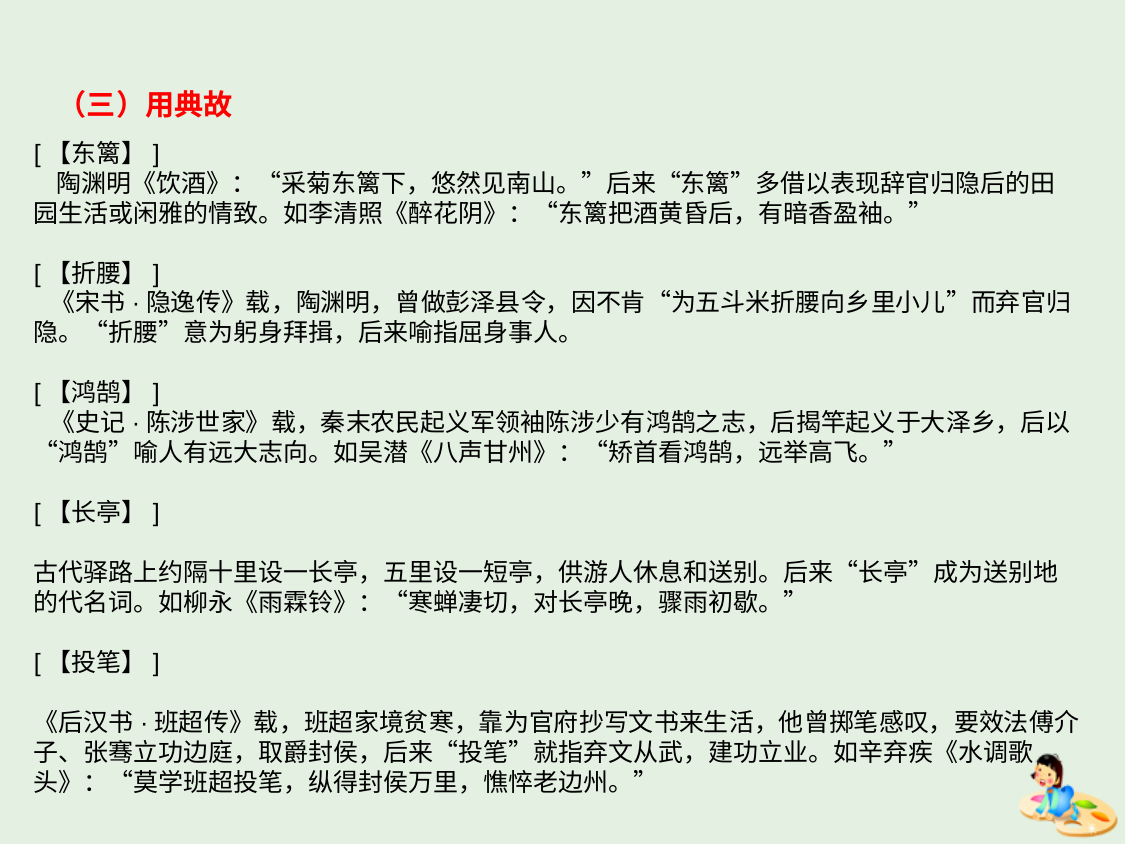

（三）用典故
[【东篱】]
   陶渊明《饮酒》：“采菊东篱下，悠然见南山。”后来“东篱”多借以表现辞官归隐后的田园生活或闲雅的情致。如李清照《醉花阴》：“东篱把酒黄昏后，有暗香盈袖。”

[【折腰】]
  《宋书·隐逸传》载，陶渊明，曾做彭泽县令，因不肯“为五斗米折腰向乡里小儿”而弃官归隐。“折腰”意为躬身拜揖，后来喻指屈身事人。

[【鸿鹄】]
  《史记·陈涉世家》载，秦末农民起义军领袖陈涉少有鸿鹄之志，后揭竿起义于大泽乡，后以“鸿鹄”喻人有远大志向。如吴潜《八声甘州》：“矫首看鸿鹄，远举高飞。”

[【长亭】]

古代驿路上约隔十里设一长亭，五里设一短亭，供游人休息和送别。后来“长亭”成为送别地的代名词。如柳永《雨霖铃》：“寒蝉凄切，对长亭晚，骤雨初歇。”

[【投笔】]

《后汉书·班超传》载，班超家境贫寒，靠为官府抄写文书来生活，他曾掷笔感叹，要效法傅介子、张骞立功边庭，取爵封侯，后来“投笔”就指弃文从武，建功立业。如辛弃疾《水调歌头》：“莫学班超投笔，纵得封侯万里，憔悴老边州。”